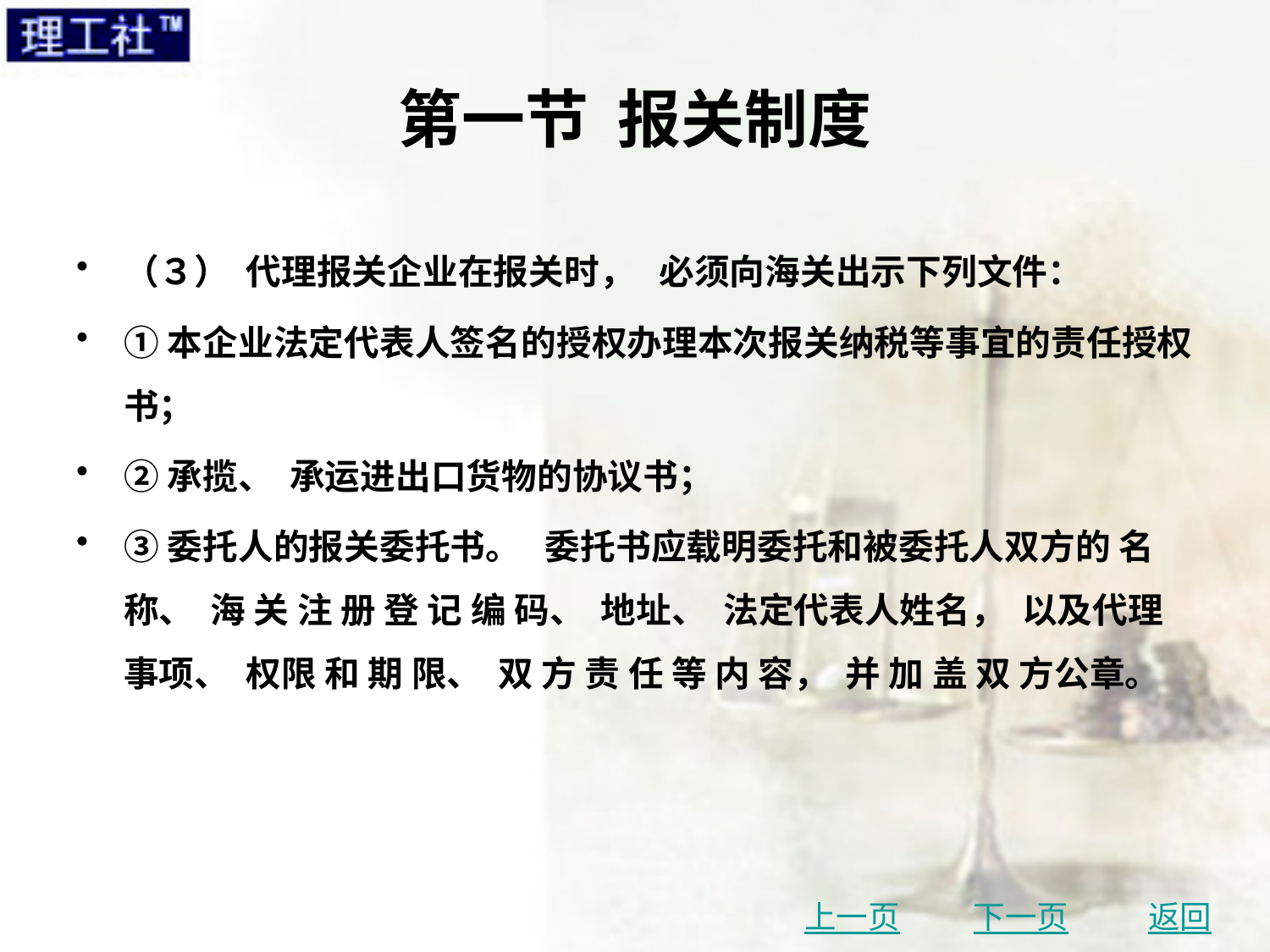

# 第一节  报关制度
（３）  代理报关企业在报关时，   必须向海关出示下列文件：
①本企业法定代表人签名的授权办理本次报关纳税等事宜的责任授权书；
②承揽、  承运进出口货物的协议书；
③委托人的报关委托书。   委托书应载明委托和被委托人双方的 名 称、  海 关 注 册 登 记 编 码、  地址、  法定代表人姓名，  以及代理事项、  权限 和 期 限、  双 方 责 任 等 内 容，  并 加 盖 双 方公章。

上一页
下一页
返回